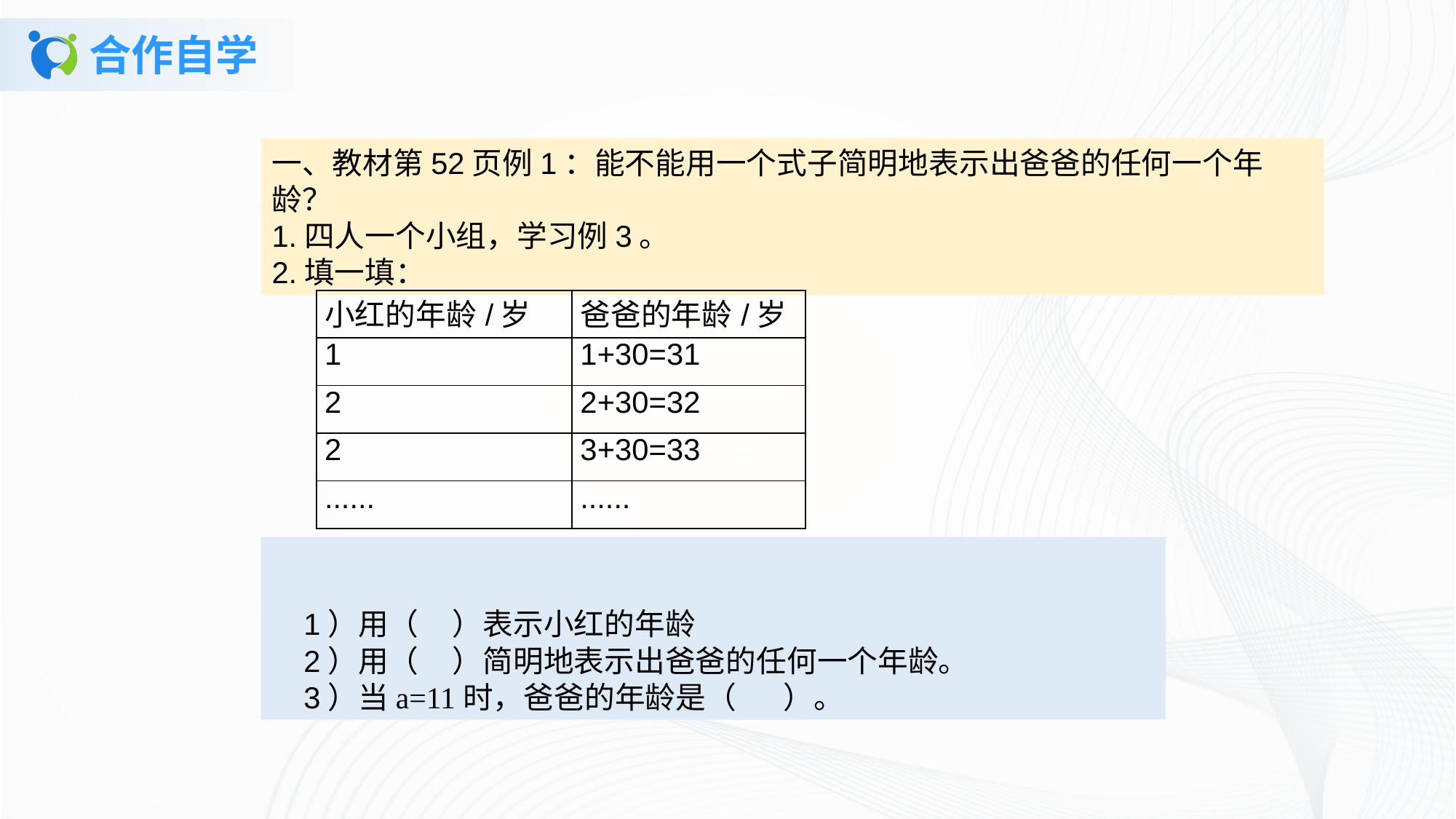

# 合作自学
一、教材第52页例1：能不能用一个式子简明地表示出爸爸的任何一个年龄？1.四人一个小组，学习例3。2.填一填：
| 小红的年龄/岁 | 爸爸的年龄/岁 |
| --- | --- |
| 1 | 1+30=31 |
| 2 | 2+30=32 |
| 2 | 3+30=33 |
| ...... | ...... |

1）用（     ）表示小红的年龄2）用（     ）简明地表示出爸爸的任何一个年龄。3）当a=11时，爸爸的年龄是（       ）。